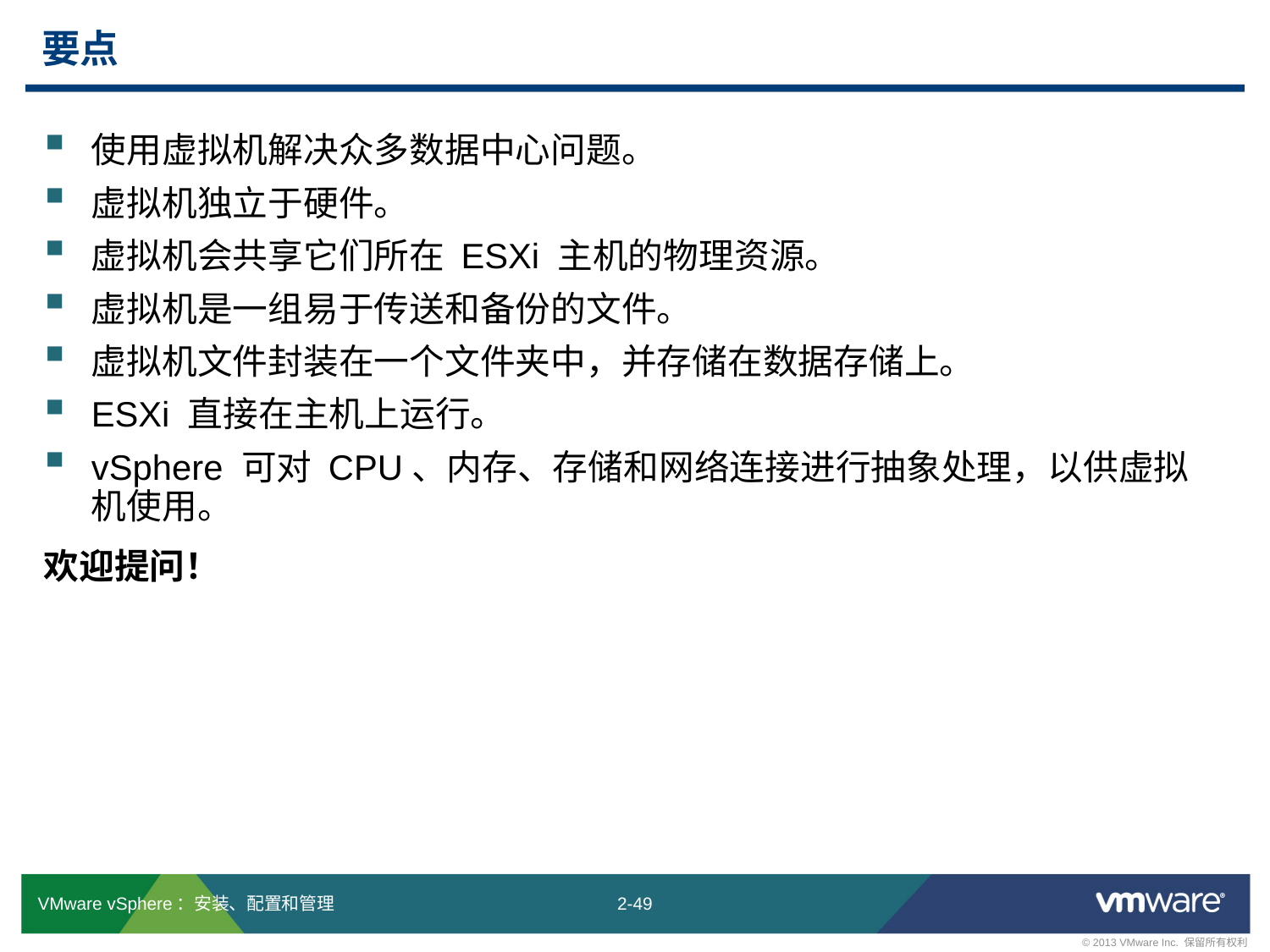

# 要点
使用虚拟机解决众多数据中心问题。
虚拟机独立于硬件。
虚拟机会共享它们所在 ESXi 主机的物理资源。
虚拟机是一组易于传送和备份的文件。
虚拟机文件封装在一个文件夹中，并存储在数据存储上。
ESXi 直接在主机上运行。
vSphere 可对 CPU、内存、存储和网络连接进行抽象处理，以供虚拟机使用。
欢迎提问！